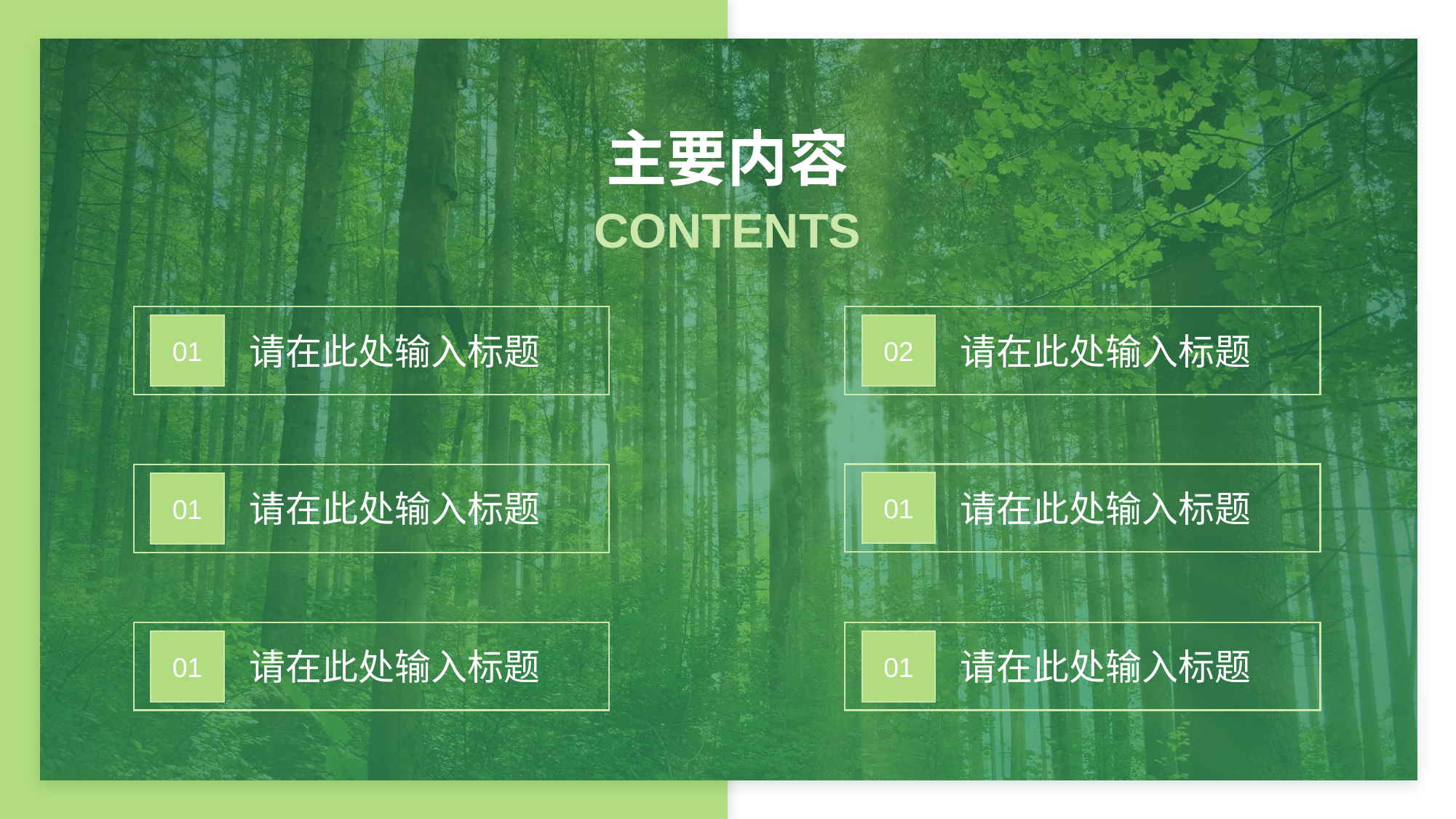

主要内容
CONTENTS

01
请在此处输入标题

02
请在此处输入标题

01
请在此处输入标题

01
请在此处输入标题

01
请在此处输入标题

01
请在此处输入标题